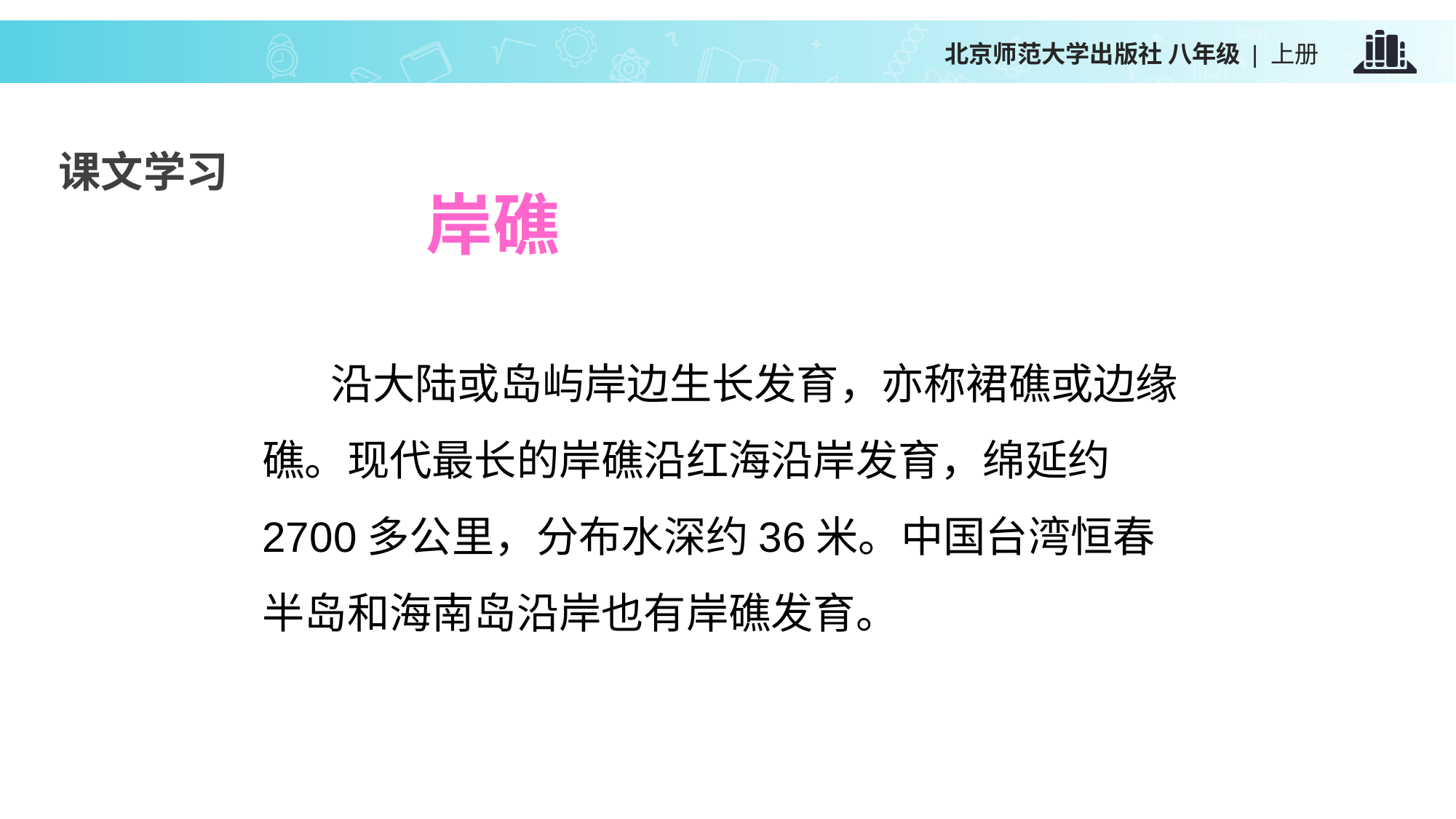

课文学习
# 岸礁
         沿大陆或岛屿岸边生长发育，亦称裙礁或边缘礁。现代最长的岸礁沿红海沿岸发育，绵延约2700多公里，分布水深约36米。中国台湾恒春半岛和海南岛沿岸也有岸礁发育。